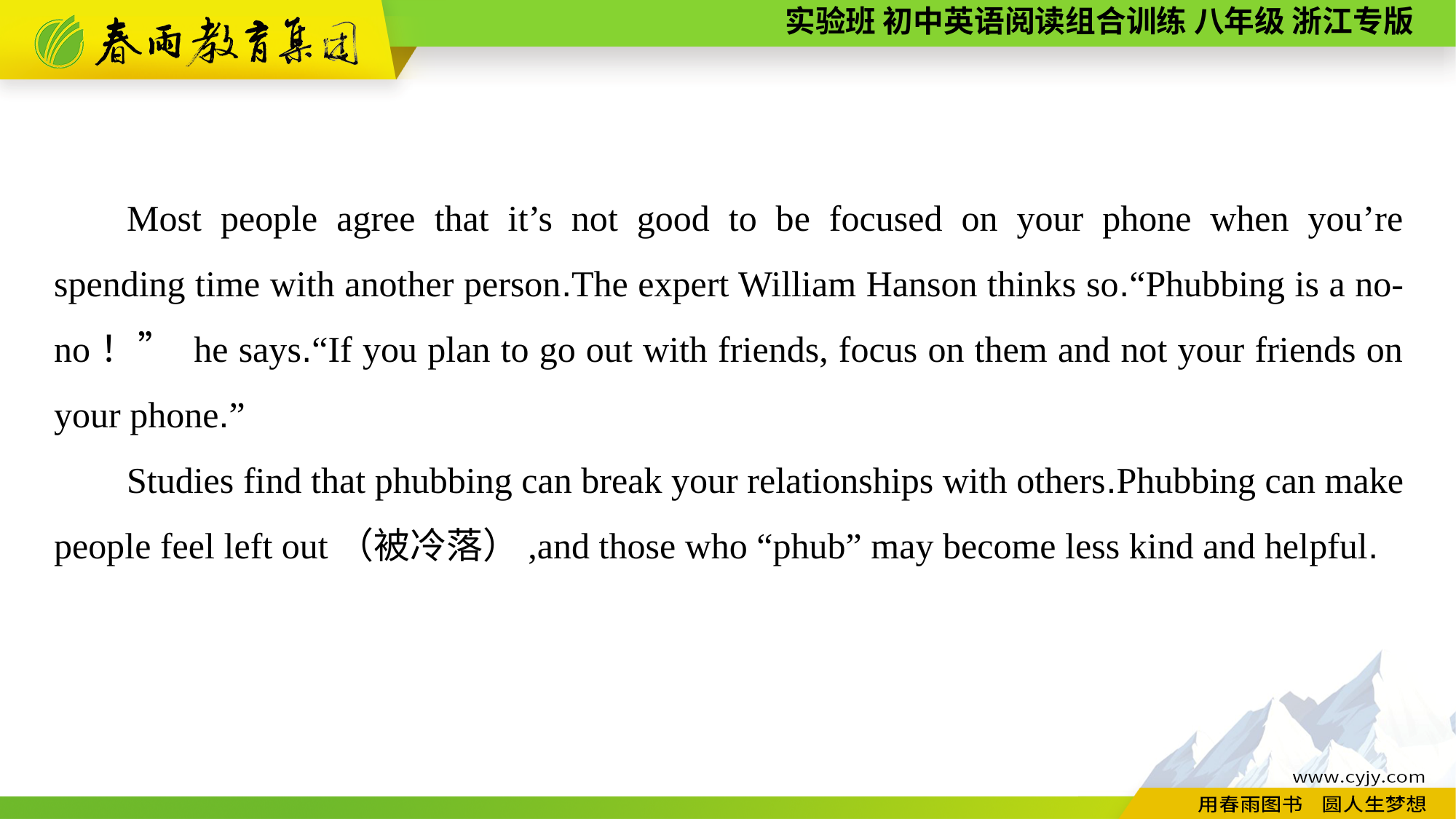

Most people agree that it’s not good to be focused on your phone when you’re spending time with another person.The expert William Hanson thinks so.“Phubbing is a no-no！” he says.“If you plan to go out with friends, focus on them and not your friends on your phone.”
Studies find that phubbing can break your relationships with others.Phubbing can make people feel left out（被冷落）,and those who “phub” may become less kind and helpful.